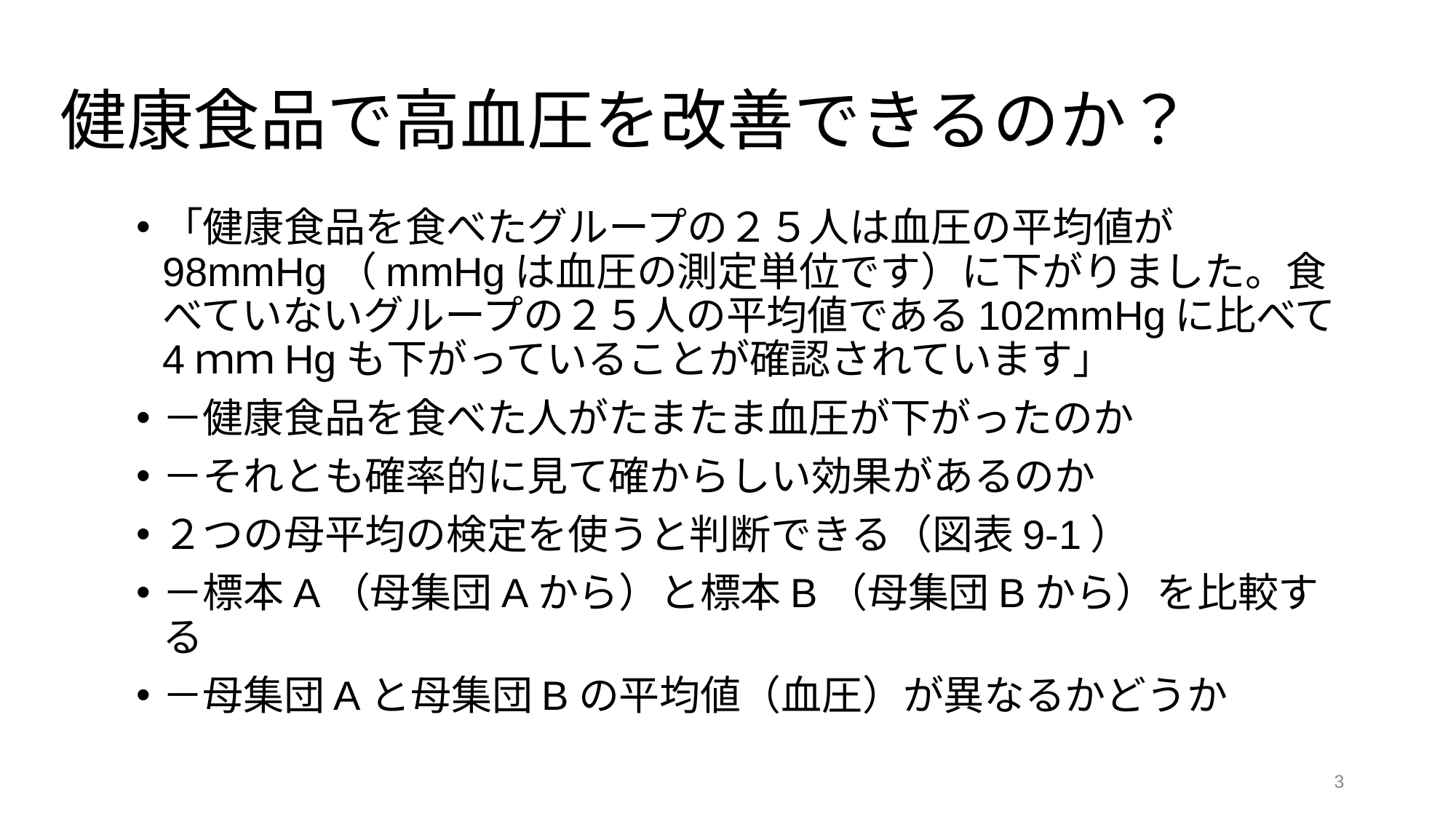

# 健康食品で高血圧を改善できるのか？
「健康食品を食べたグループの２５人は血圧の平均値が98mmHg（mmHgは血圧の測定単位です）に下がりました。食べていないグループの２５人の平均値である102mmHgに比べて4ｍｍHgも下がっていることが確認されています」
－健康食品を食べた人がたまたま血圧が下がったのか
－それとも確率的に見て確からしい効果があるのか
２つの母平均の検定を使うと判断できる（図表9-1）
－標本A（母集団Aから）と標本B（母集団Bから）を比較する
－母集団Aと母集団Bの平均値（血圧）が異なるかどうか

3